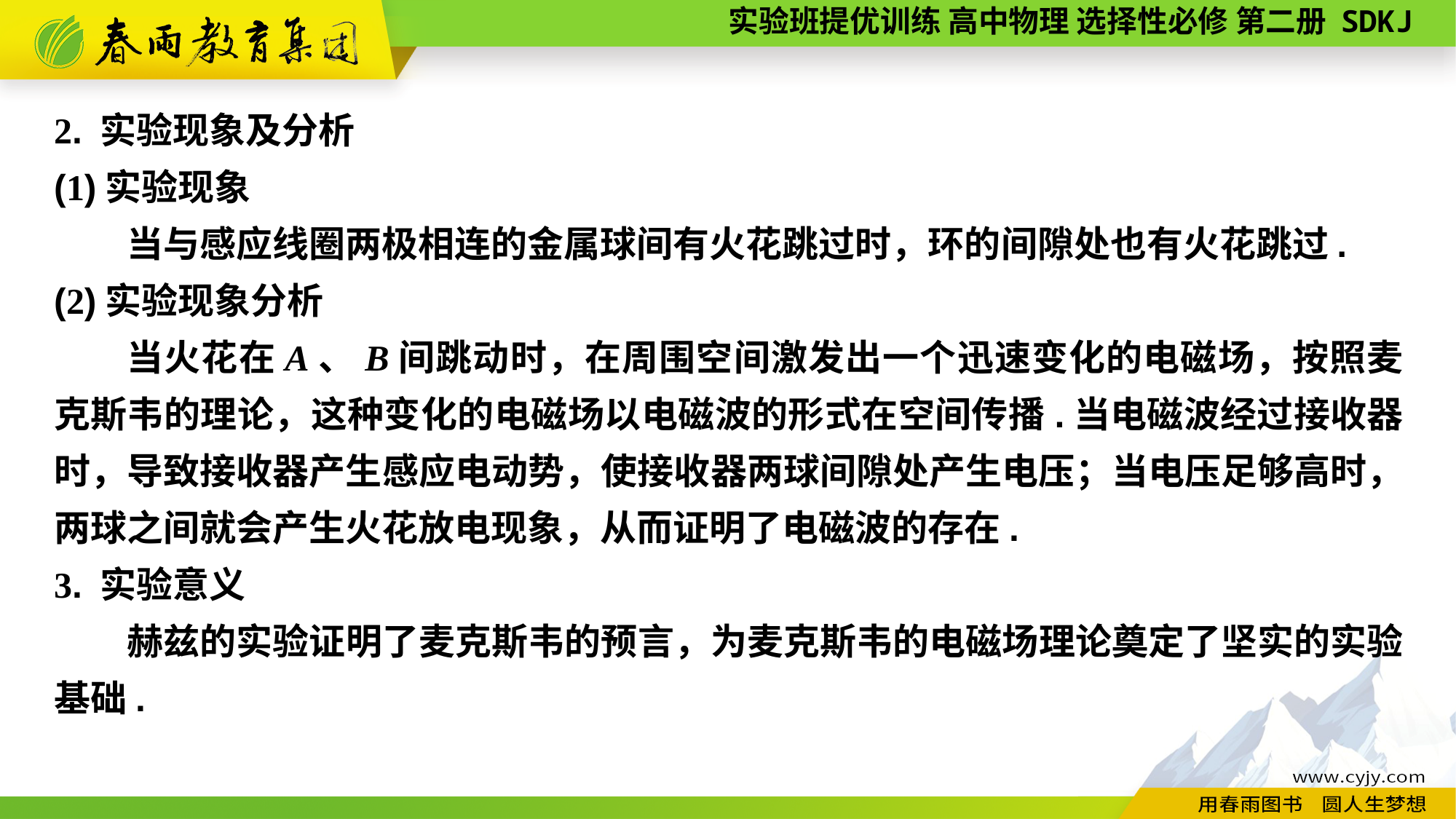

2. 实验现象及分析
(1)实验现象
当与感应线圈两极相连的金属球间有火花跳过时，环的间隙处也有火花跳过.
(2)实验现象分析
当火花在A、B间跳动时，在周围空间激发出一个迅速变化的电磁场，按照麦克斯韦的理论，这种变化的电磁场以电磁波的形式在空间传播.当电磁波经过接收器时，导致接收器产生感应电动势，使接收器两球间隙处产生电压；当电压足够高时，两球之间就会产生火花放电现象，从而证明了电磁波的存在.
3. 实验意义
赫兹的实验证明了麦克斯韦的预言，为麦克斯韦的电磁场理论奠定了坚实的实验基础.